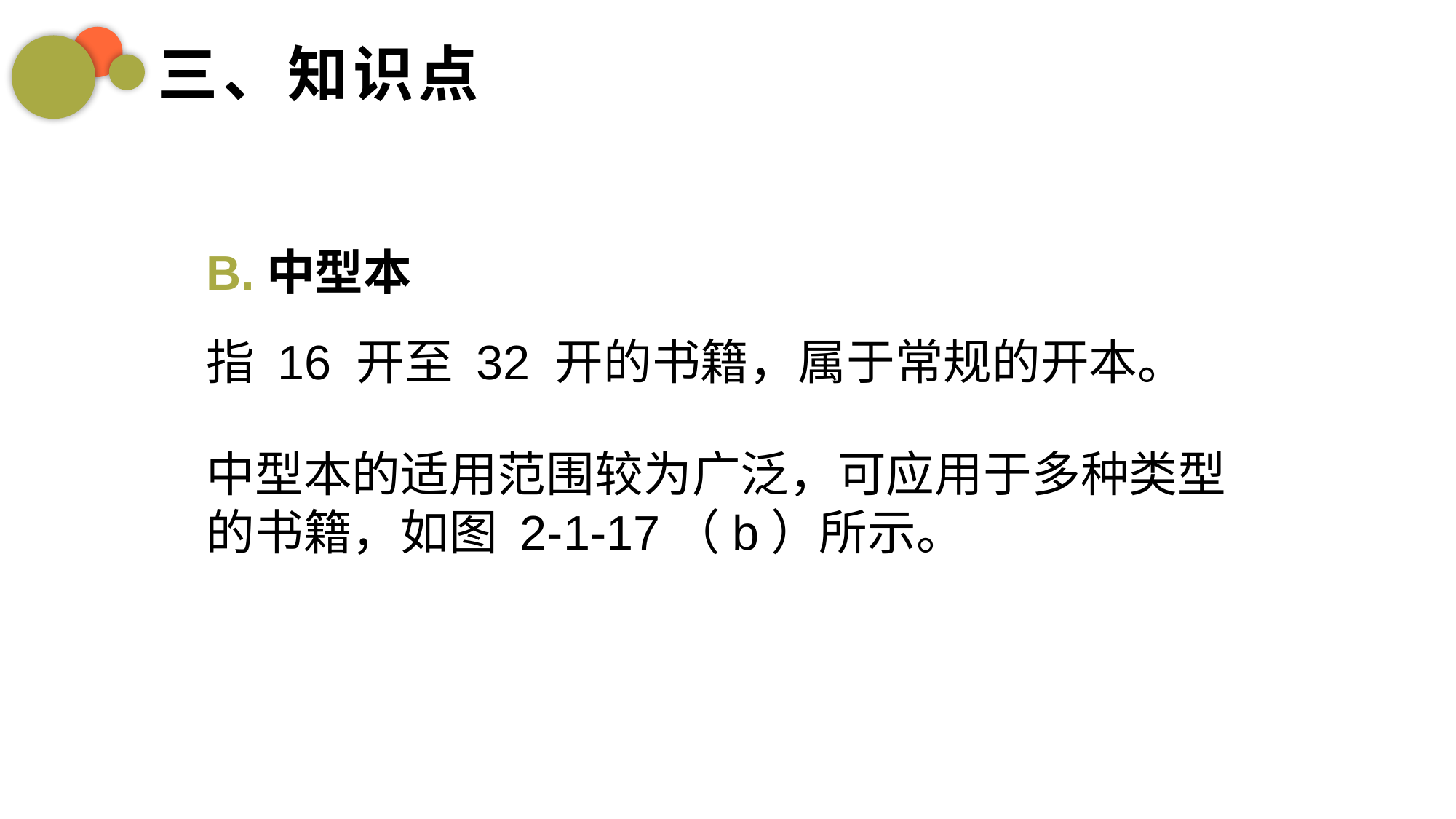

三、知识点
B.中型本
指 16 开至 32 开的书籍，属于常规的开本。
中型本的适用范围较为广泛，可应用于多种类型的书籍，如图 2-1-17（b）所示。